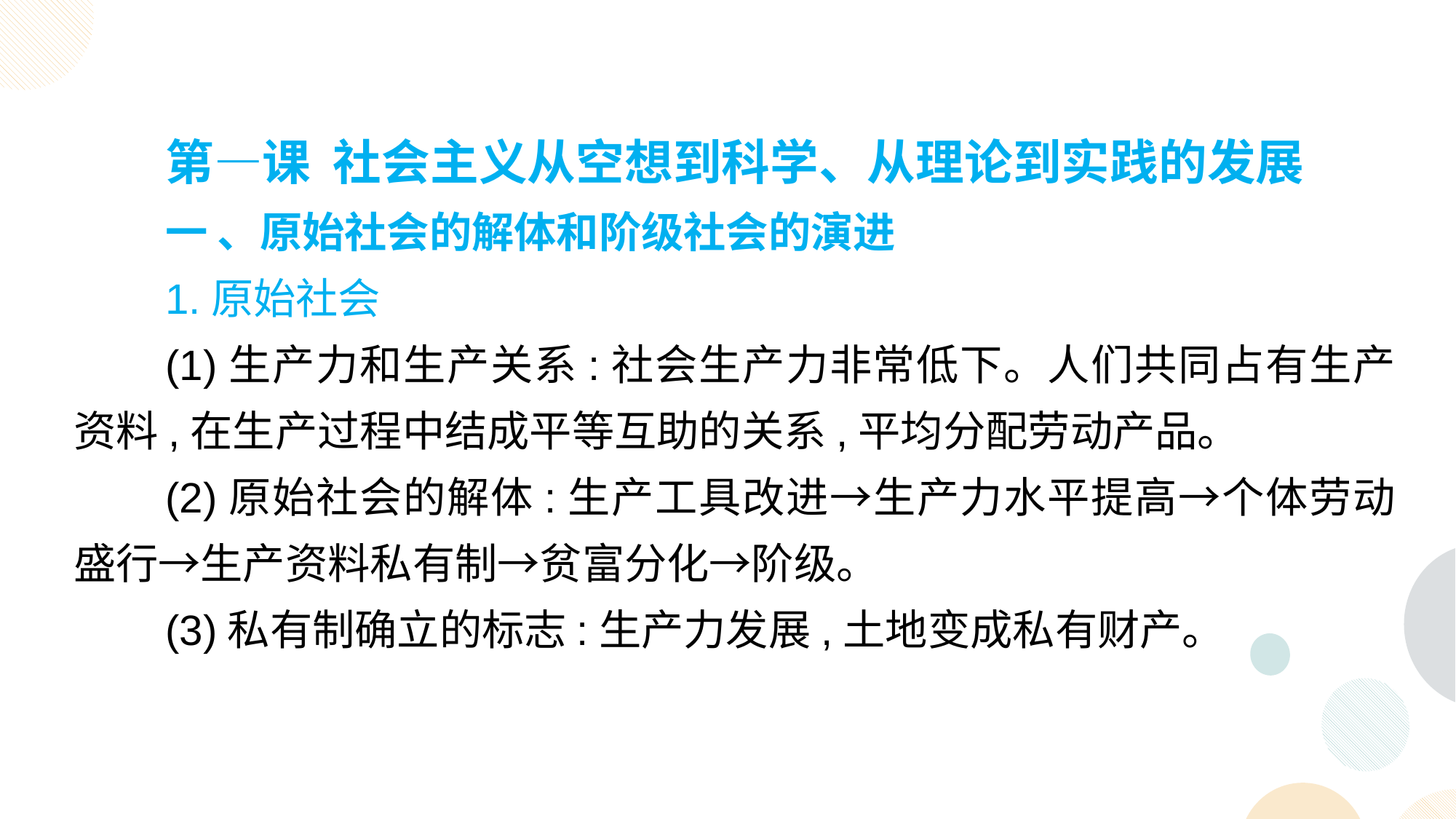

第—课  社会主义从空想到科学、从理论到实践的发展
一 、原始社会的解体和阶级社会的演进
1.原始社会
(1)生产力和生产关系:社会生产力非常低下。人们共同占有生产资料,在生产过程中结成平等互助的关系,平均分配劳动产品。
(2)原始社会的解体:生产工具改进→生产力水平提高→个体劳动盛行→生产资料私有制→贫富分化→阶级。
(3)私有制确立的标志:生产力发展,土地变成私有财产。